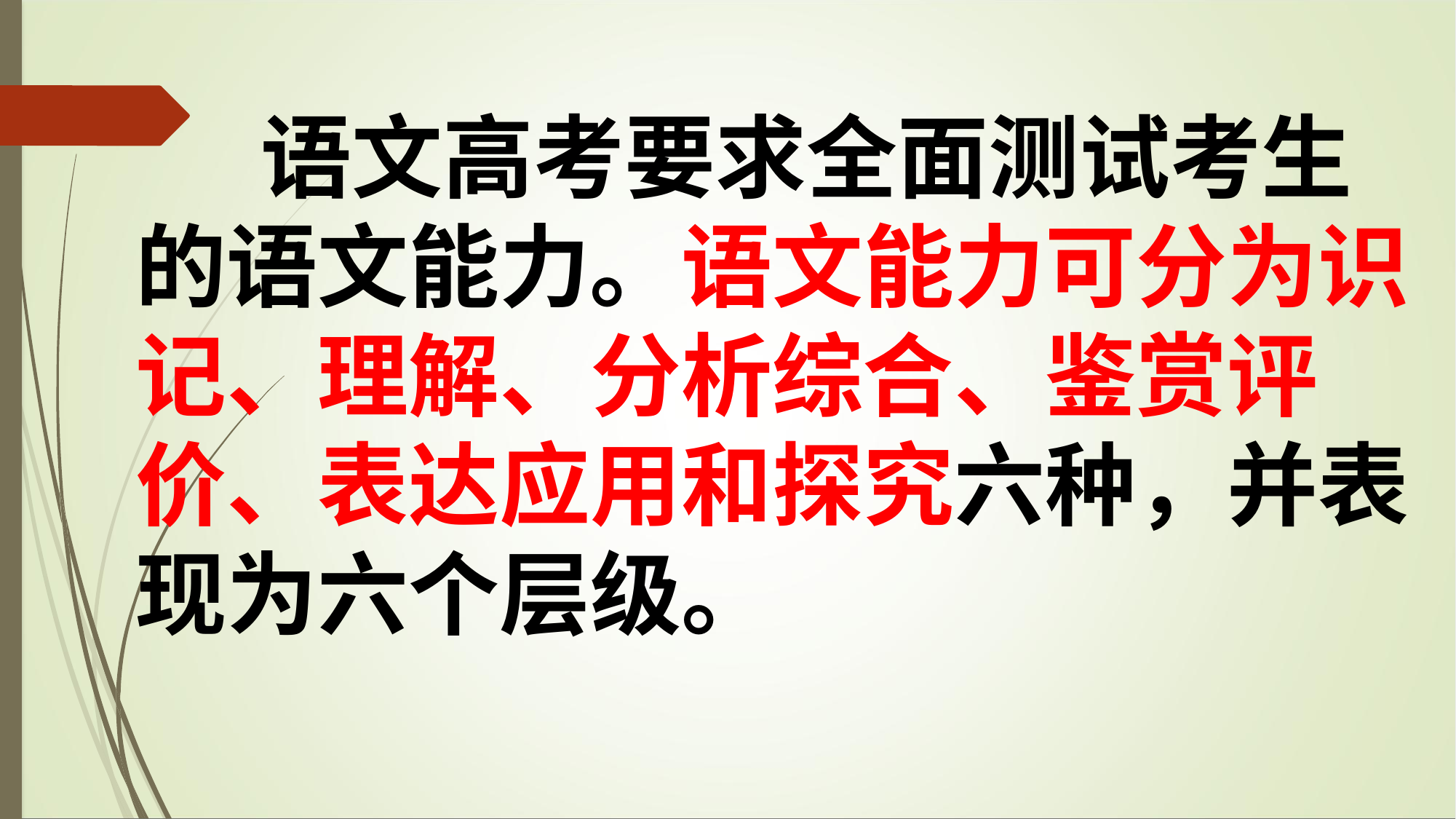

语文高考要求全面测试考生的语文能力。语文能力可分为识记、理解、分析综合、鉴赏评价、表达应用和探究六种，并表现为六个层级。